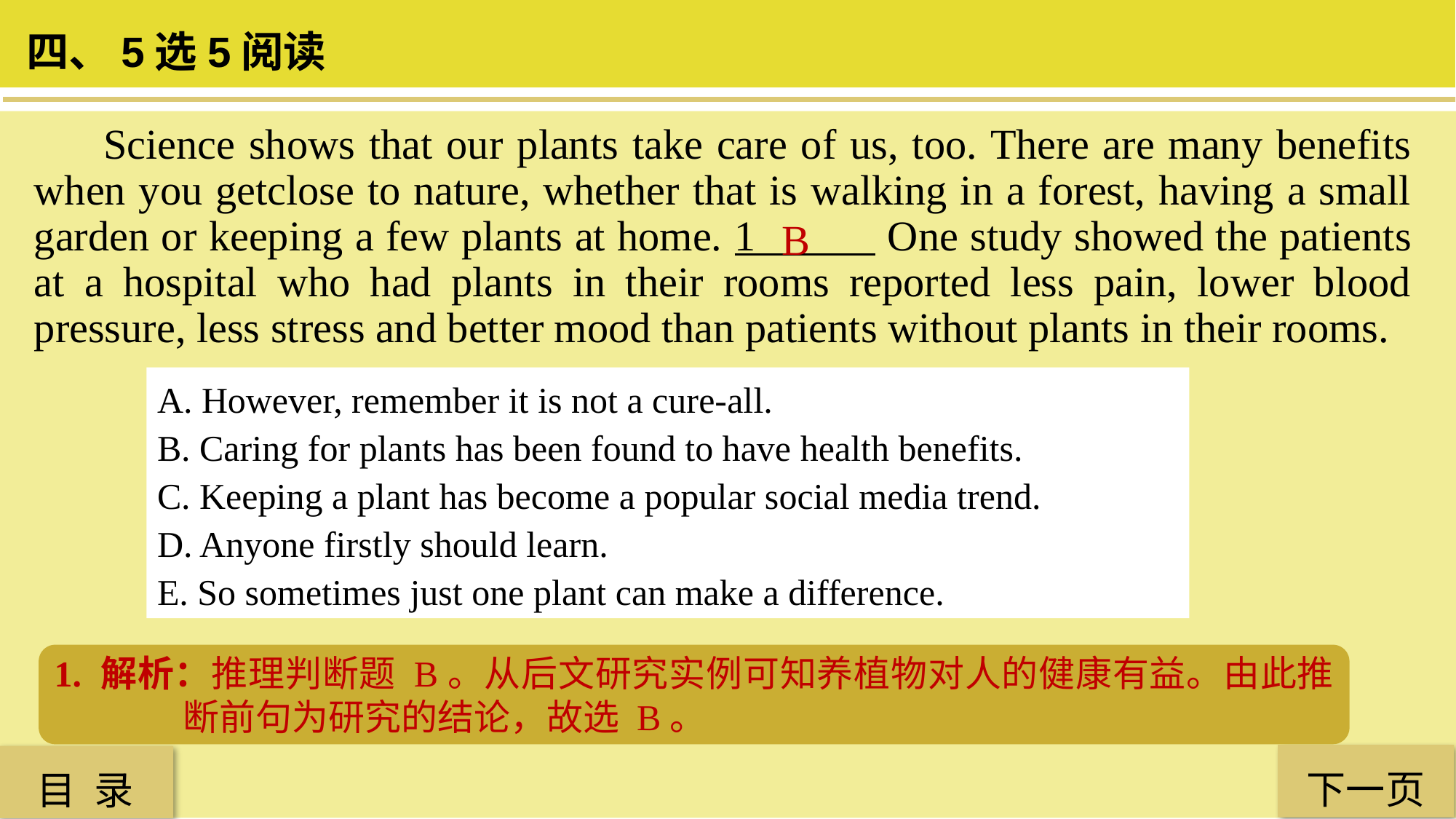

四、5选5阅读
     Science shows that our plants take care of us, too. There are many benefits when you getclose to nature, whether that is walking in a forest, having a small garden or keeping a few plants at home. 1           One study showed the patients at a hospital who had plants in their rooms reported less pain, lower blood pressure, less stress and better mood than patients without plants in their rooms.
B
A. However, remember it is not a cure-all.
B. Caring for plants has been found to have health benefits.
C. Keeping a plant has become a popular social media trend.
D. Anyone firstly should learn.
E. So sometimes just one plant can make a difference.
1. 解析：推理判断题 B。从后文研究实例可知养植物对人的健康有益。由此推断前句为研究的结论，故选 B。